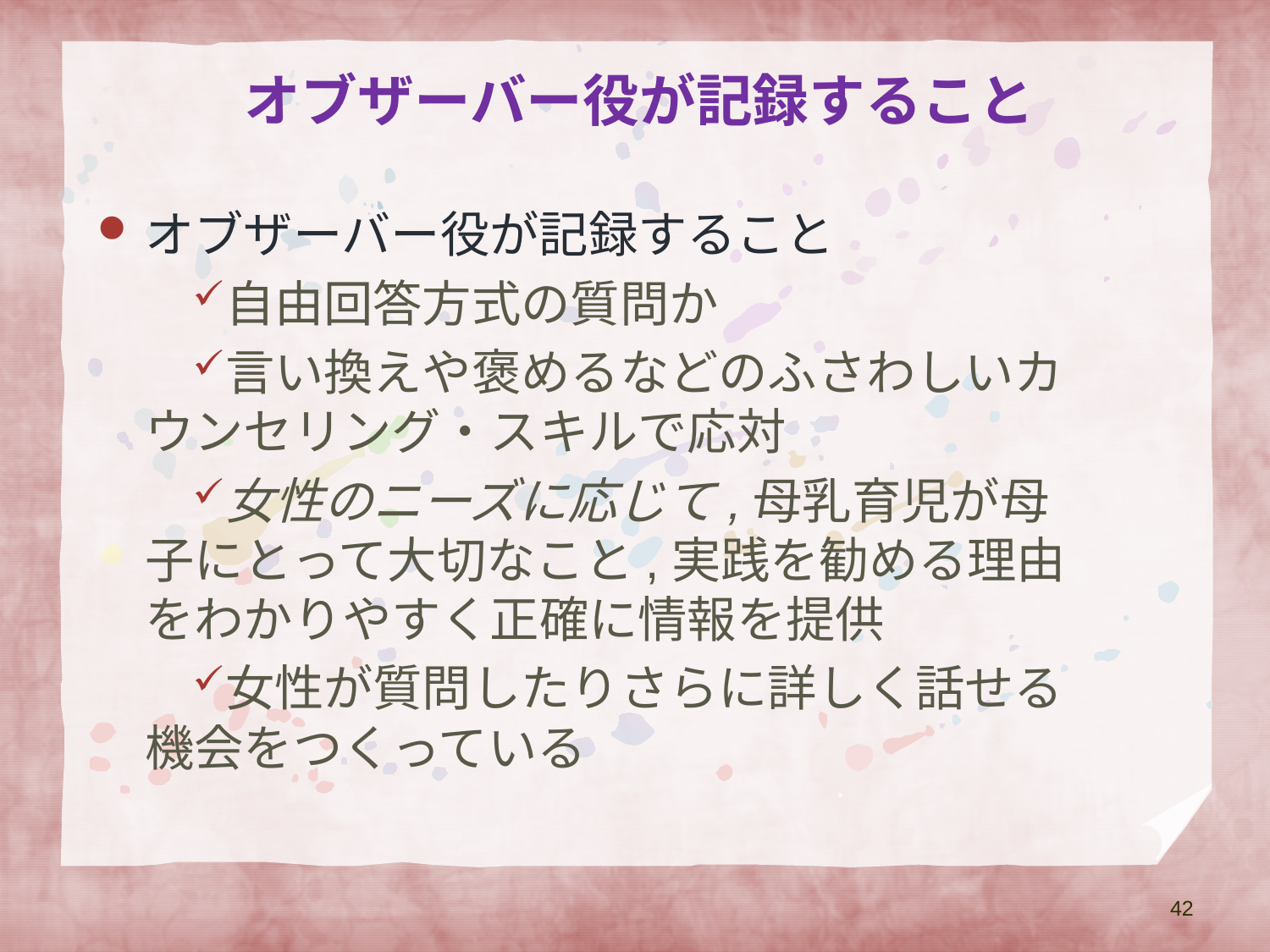

# オブザーバー役が記録すること
オブザーバー役が記録すること
自由回答方式の質問か
言い換えや褒めるなどのふさわしいカウンセリング・スキルで応対
女性のニーズに応じて,母乳育児が母子にとって大切なこと,実践を勧める理由をわかりやすく正確に情報を提供
女性が質問したりさらに詳しく話せる機会をつくっている

42